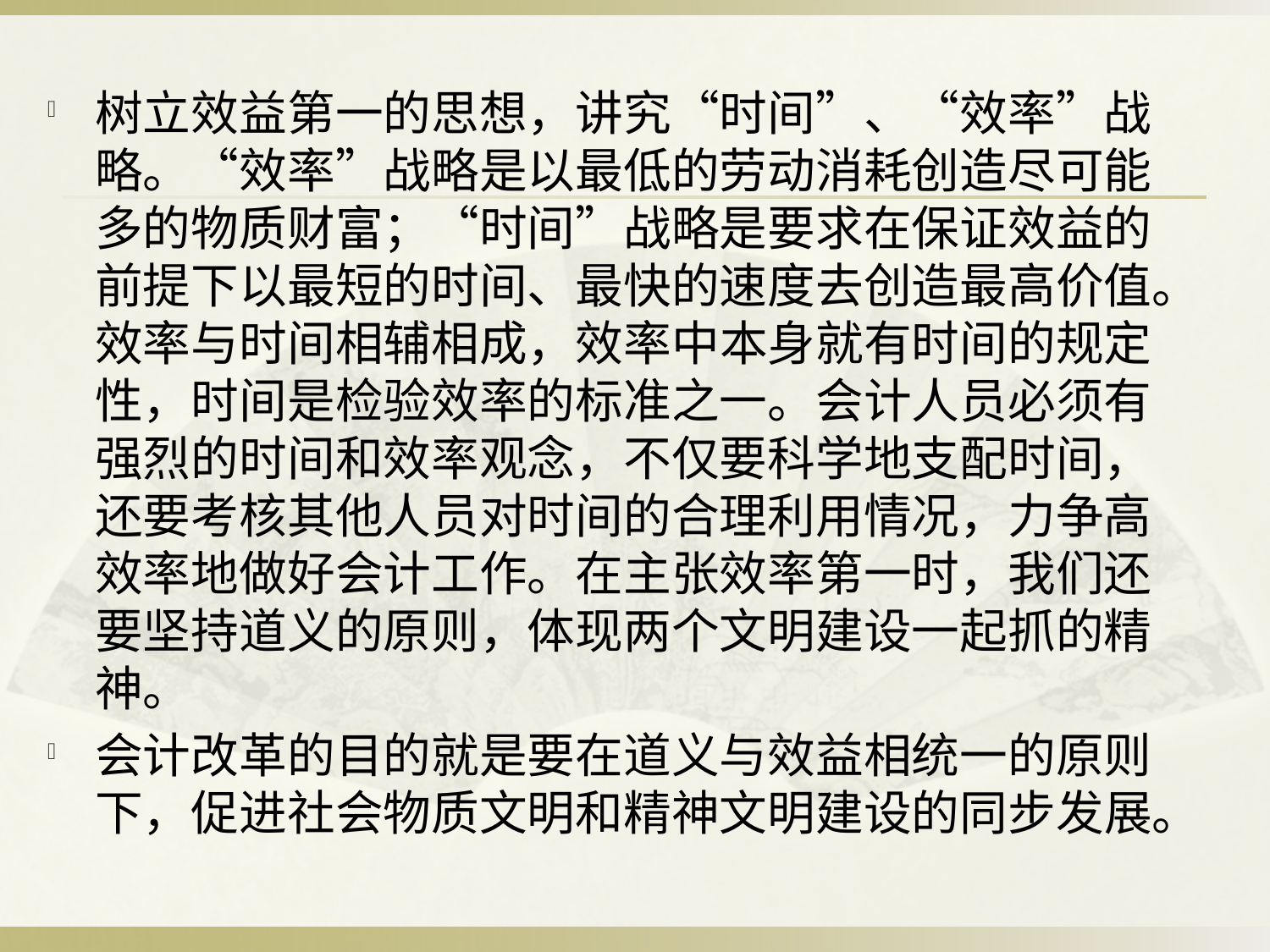

树立效益第一的思想，讲究“时间”、“效率”战略。“效率”战略是以最低的劳动消耗创造尽可能多的物质财富；“时间”战略是要求在保证效益的前提下以最短的时间、最快的速度去创造最高价值。效率与时间相辅相成，效率中本身就有时间的规定性，时间是检验效率的标准之一。会计人员必须有强烈的时间和效率观念，不仅要科学地支配时间，还要考核其他人员对时间的合理利用情况，力争高效率地做好会计工作。在主张效率第一时，我们还要坚持道义的原则，体现两个文明建设一起抓的精神。
会计改革的目的就是要在道义与效益相统一的原则下，促进社会物质文明和精神文明建设的同步发展。